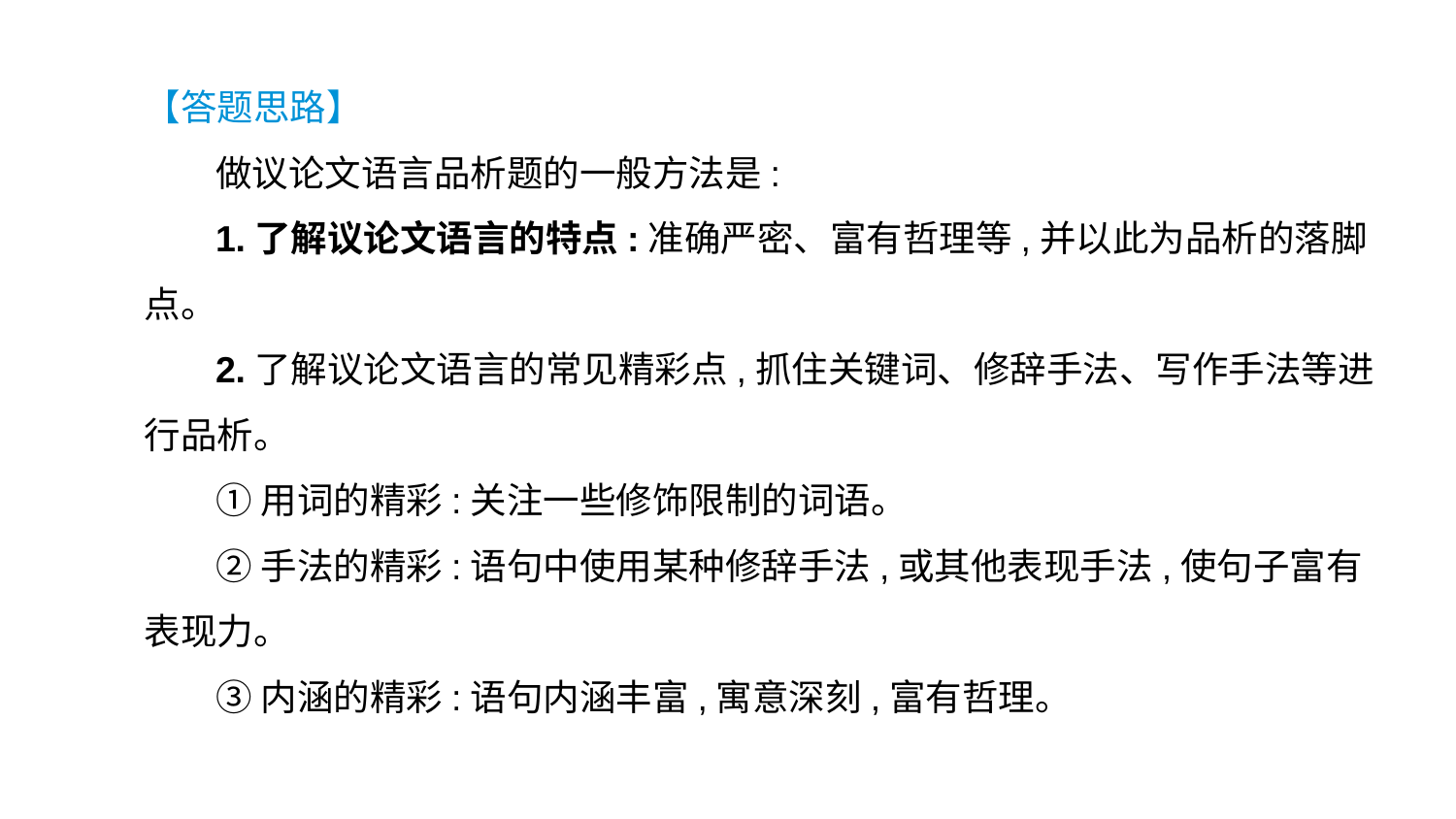

【答题思路】
做议论文语言品析题的一般方法是:
1.了解议论文语言的特点:准确严密、富有哲理等,并以此为品析的落脚点。
2.了解议论文语言的常见精彩点,抓住关键词、修辞手法、写作手法等进行品析。
①用词的精彩:关注一些修饰限制的词语。
②手法的精彩:语句中使用某种修辞手法,或其他表现手法,使句子富有表现力。
③内涵的精彩:语句内涵丰富,寓意深刻,富有哲理。